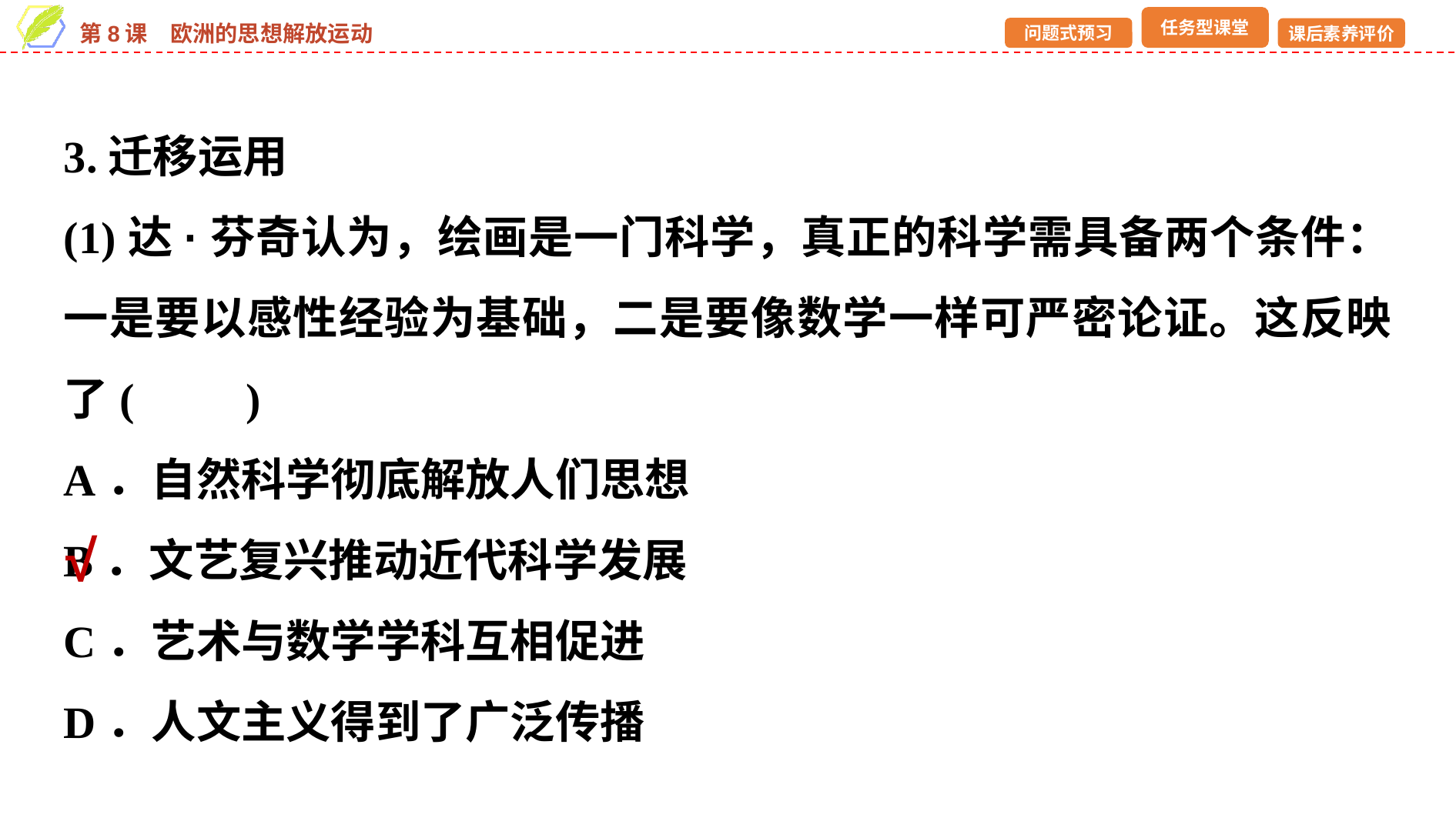

3.迁移运用
(1)达·芬奇认为，绘画是一门科学，真正的科学需具备两个条件：一是要以感性经验为基础，二是要像数学一样可严密论证。这反映了(　　)
A．自然科学彻底解放人们思想
B．文艺复兴推动近代科学发展
C．艺术与数学学科互相促进
D．人文主义得到了广泛传播
√